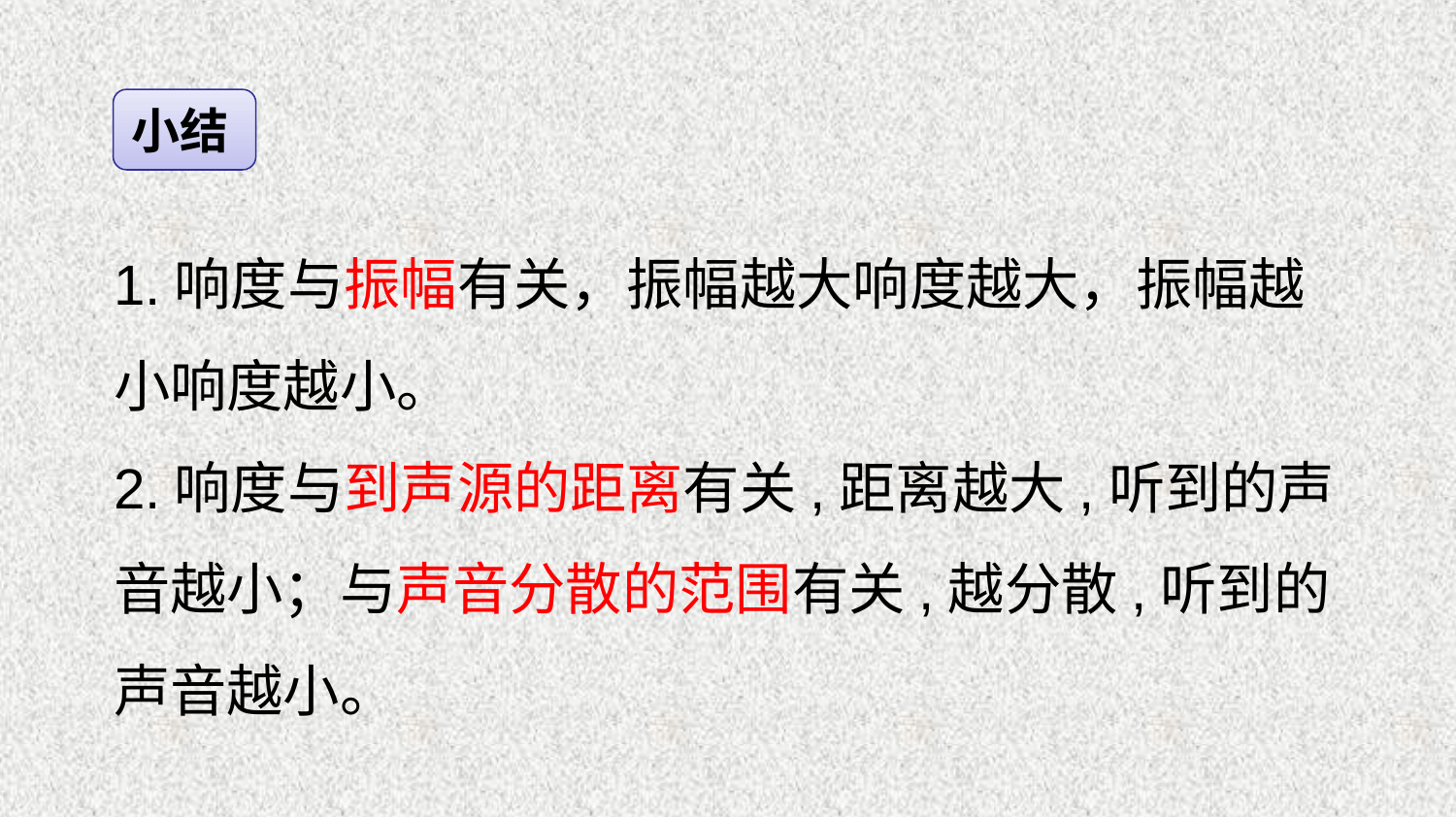

小结
1.响度与振幅有关，振幅越大响度越大，振幅越小响度越小。
2.响度与到声源的距离有关,距离越大,听到的声音越小；与声音分散的范围有关,越分散,听到的声音越小。